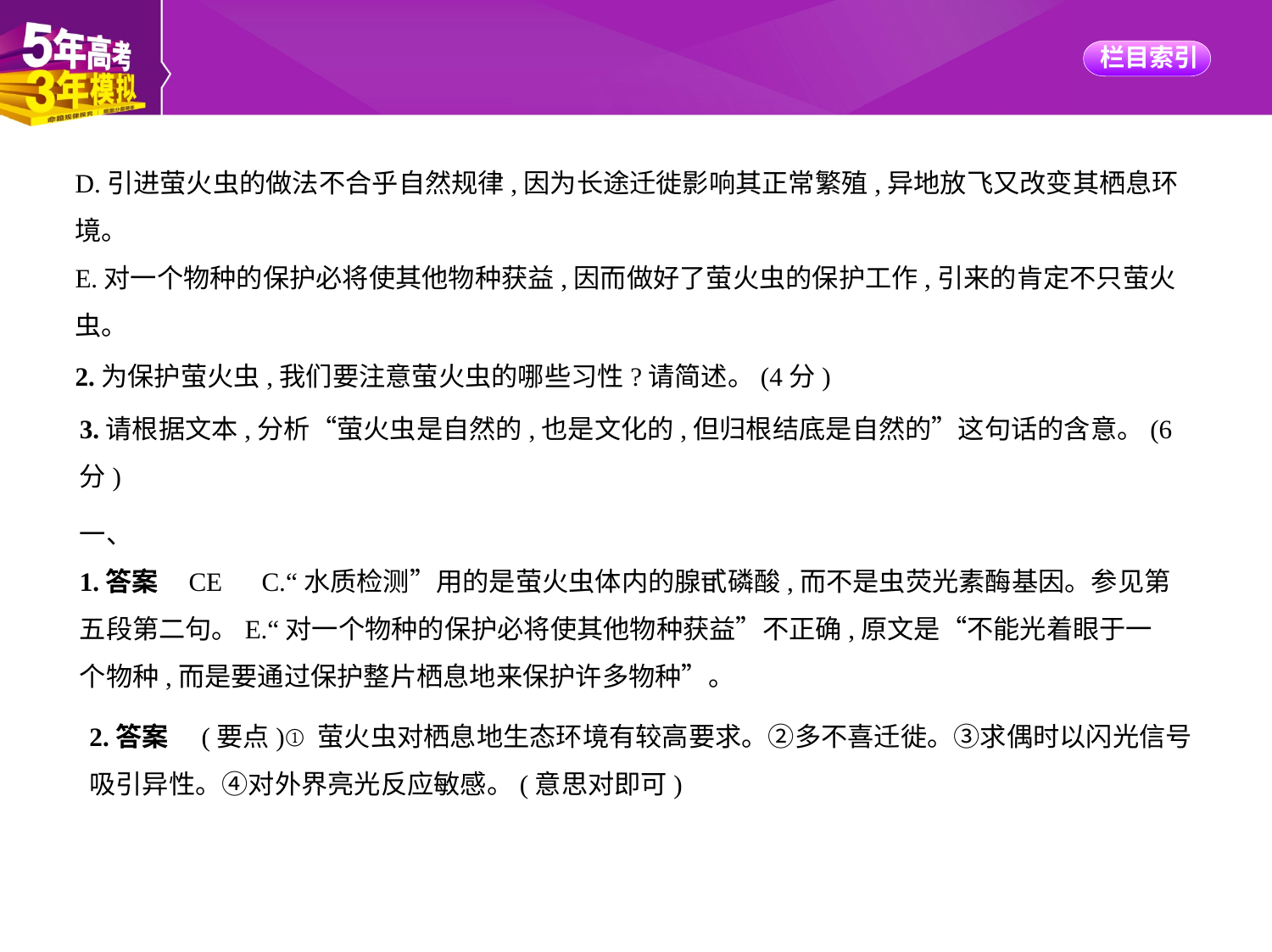

D.引进萤火虫的做法不合乎自然规律,因为长途迁徙影响其正常繁殖,异地放飞又改变其栖息环
境。
E.对一个物种的保护必将使其他物种获益,因而做好了萤火虫的保护工作,引来的肯定不只萤火
虫。
2.为保护萤火虫,我们要注意萤火虫的哪些习性?请简述。(4分)
3.请根据文本,分析“萤火虫是自然的,也是文化的,但归根结底是自然的”这句话的含意。(6
分)
一、
1.答案    CE　C.“水质检测”用的是萤火虫体内的腺甙磷酸,而不是虫荧光素酶基因。参见第
五段第二句。E.“对一个物种的保护必将使其他物种获益”不正确,原文是“不能光着眼于一
个物种,而是要通过保护整片栖息地来保护许多物种”。
2.答案　(要点)①萤火虫对栖息地生态环境有较高要求。②多不喜迁徙。③求偶时以闪光信号
吸引异性。④对外界亮光反应敏感。(意思对即可)